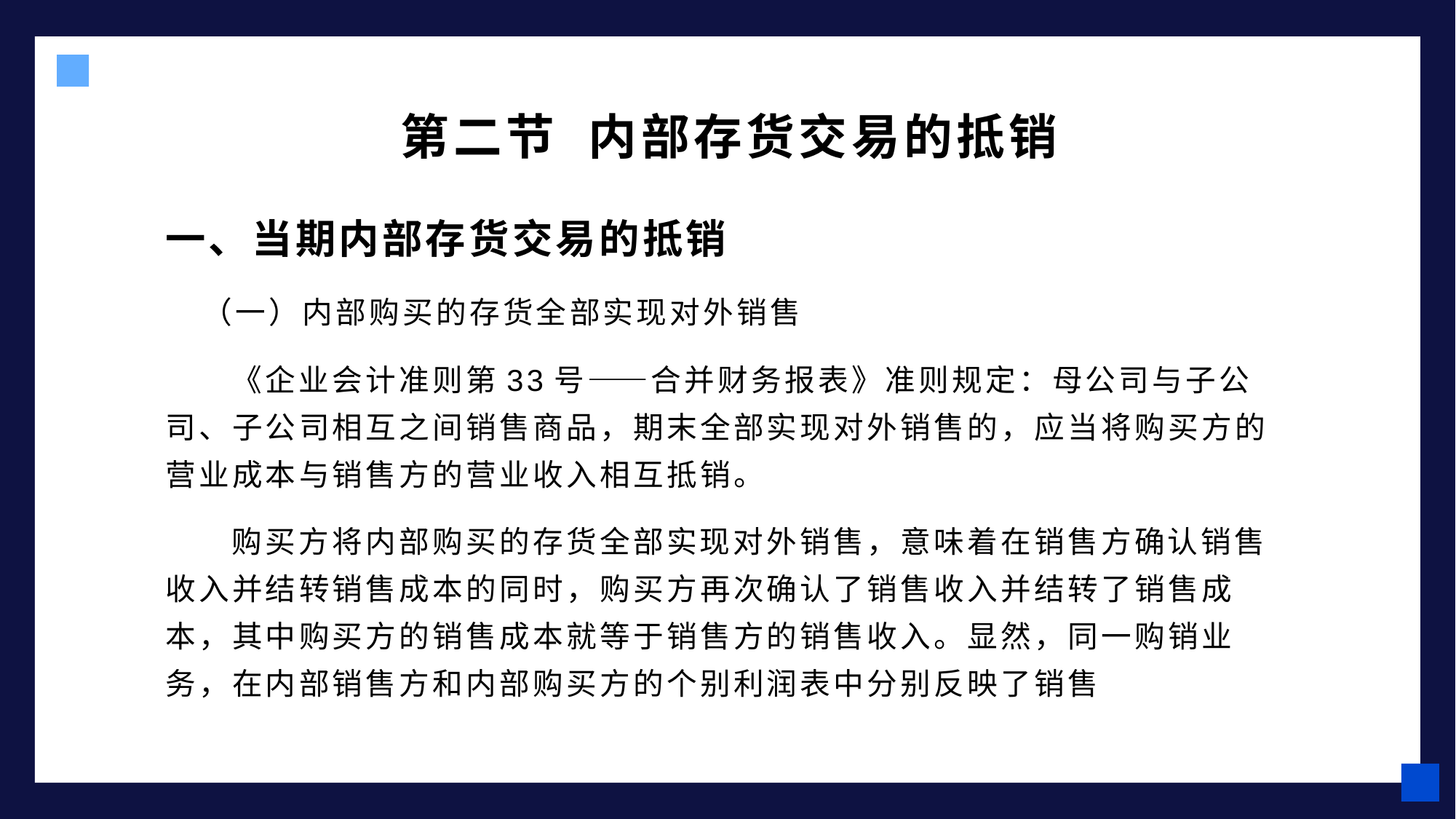

第二节  内部存货交易的抵销
一、当期内部存货交易的抵销
   （一）内部购买的存货全部实现对外销售
《企业会计准则第33号——合并财务报表》准则规定：母公司与子公司、子公司相互之间销售商品，期末全部实现对外销售的，应当将购买方的营业成本与销售方的营业收入相互抵销。
购买方将内部购买的存货全部实现对外销售，意味着在销售方确认销售收入并结转销售成本的同时，购买方再次确认了销售收入并结转了销售成本，其中购买方的销售成本就等于销售方的销售收入。显然，同一购销业务，在内部销售方和内部购买方的个别利润表中分别反映了销售